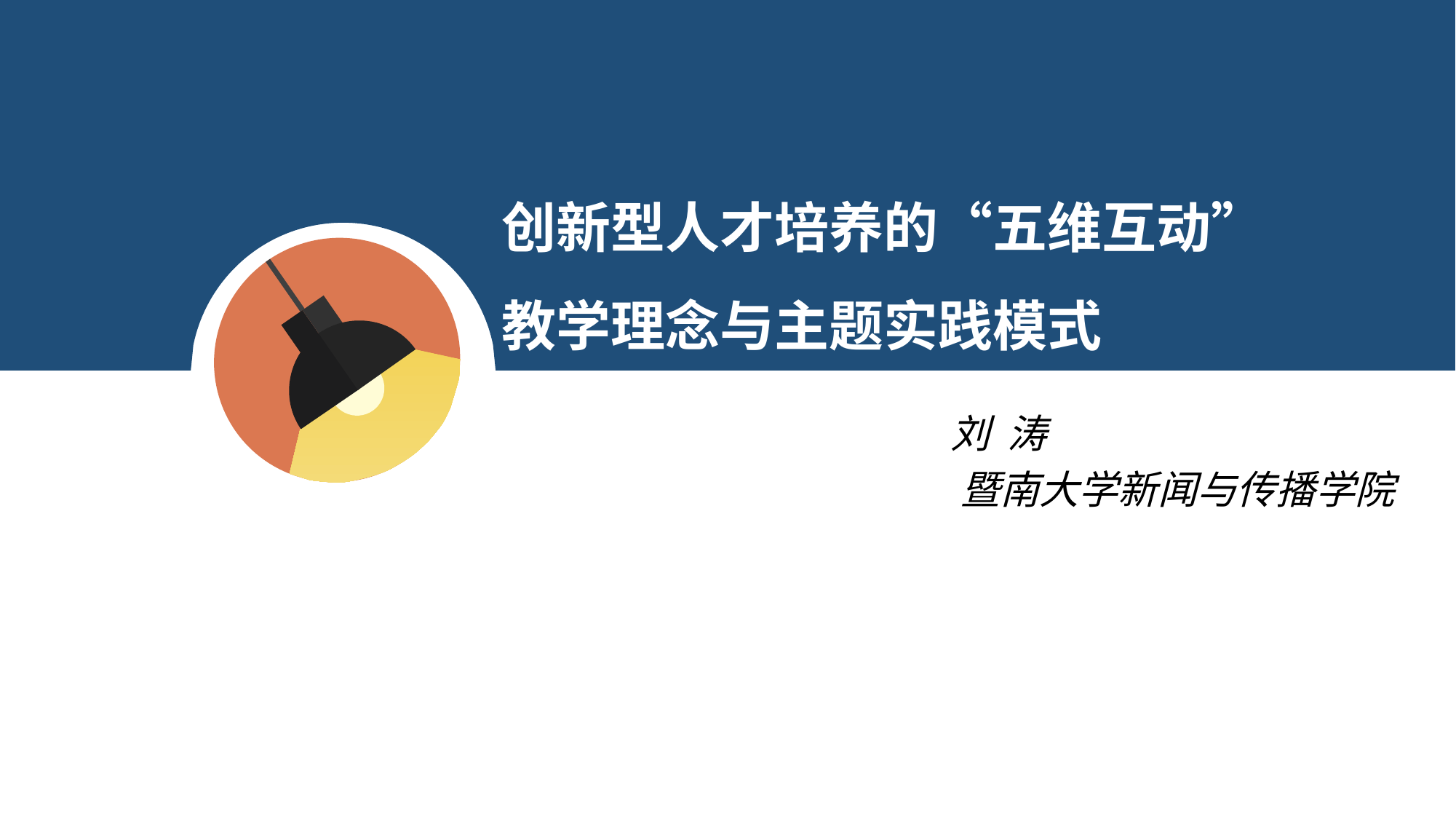

口令：RAPID708
创新型人才培养的“五维互动”教学理念与主题实践模式

      刘  涛
暨南大学新闻与传播学院